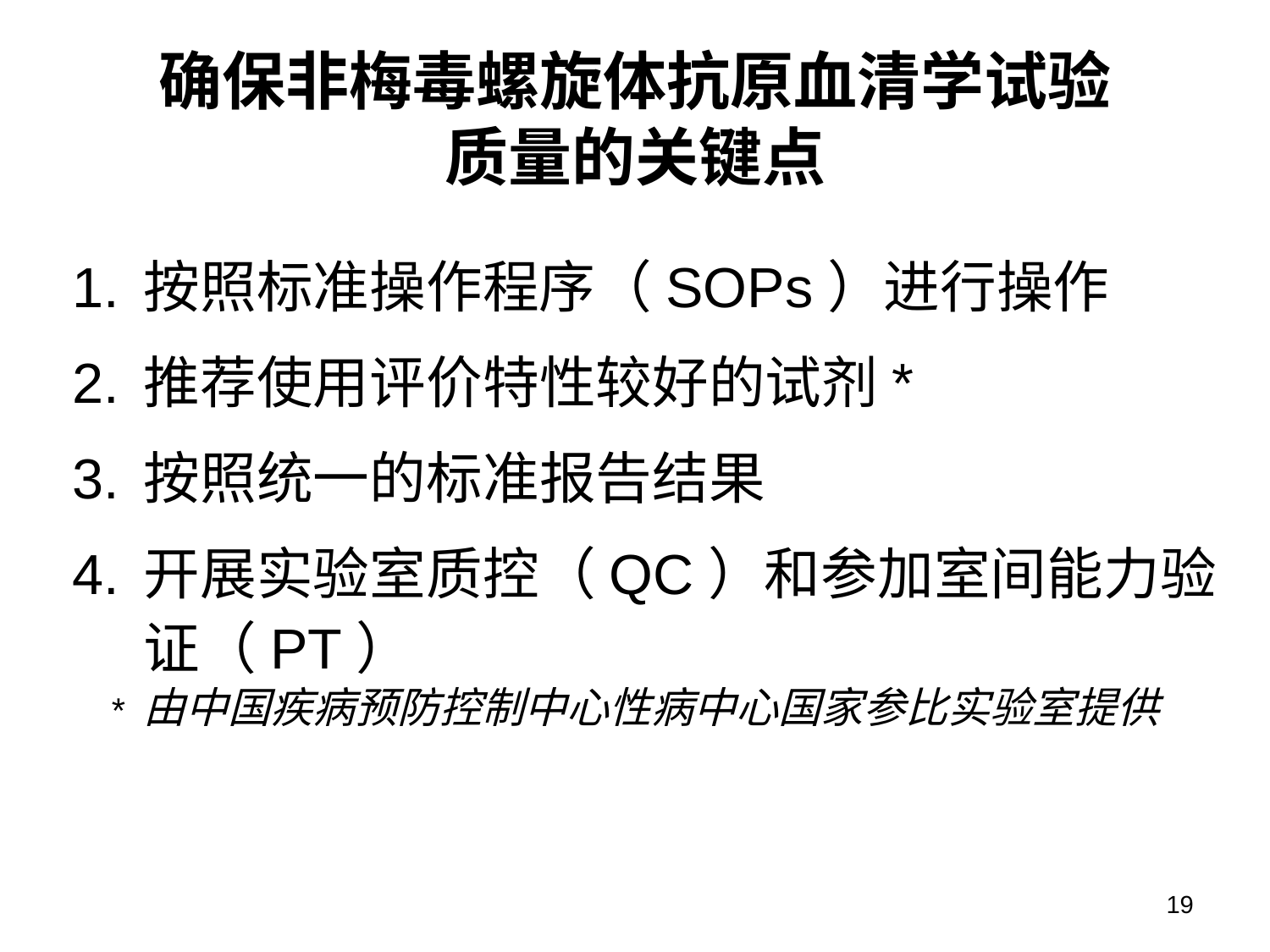

# 确保非梅毒螺旋体抗原血清学试验 质量的关键点
按照标准操作程序（SOPs）进行操作
推荐使用评价特性较好的试剂*
按照统一的标准报告结果
开展实验室质控（QC）和参加室间能力验证（PT）

* 由中国疾病预防控制中心性病中心国家参比实验室提供
19